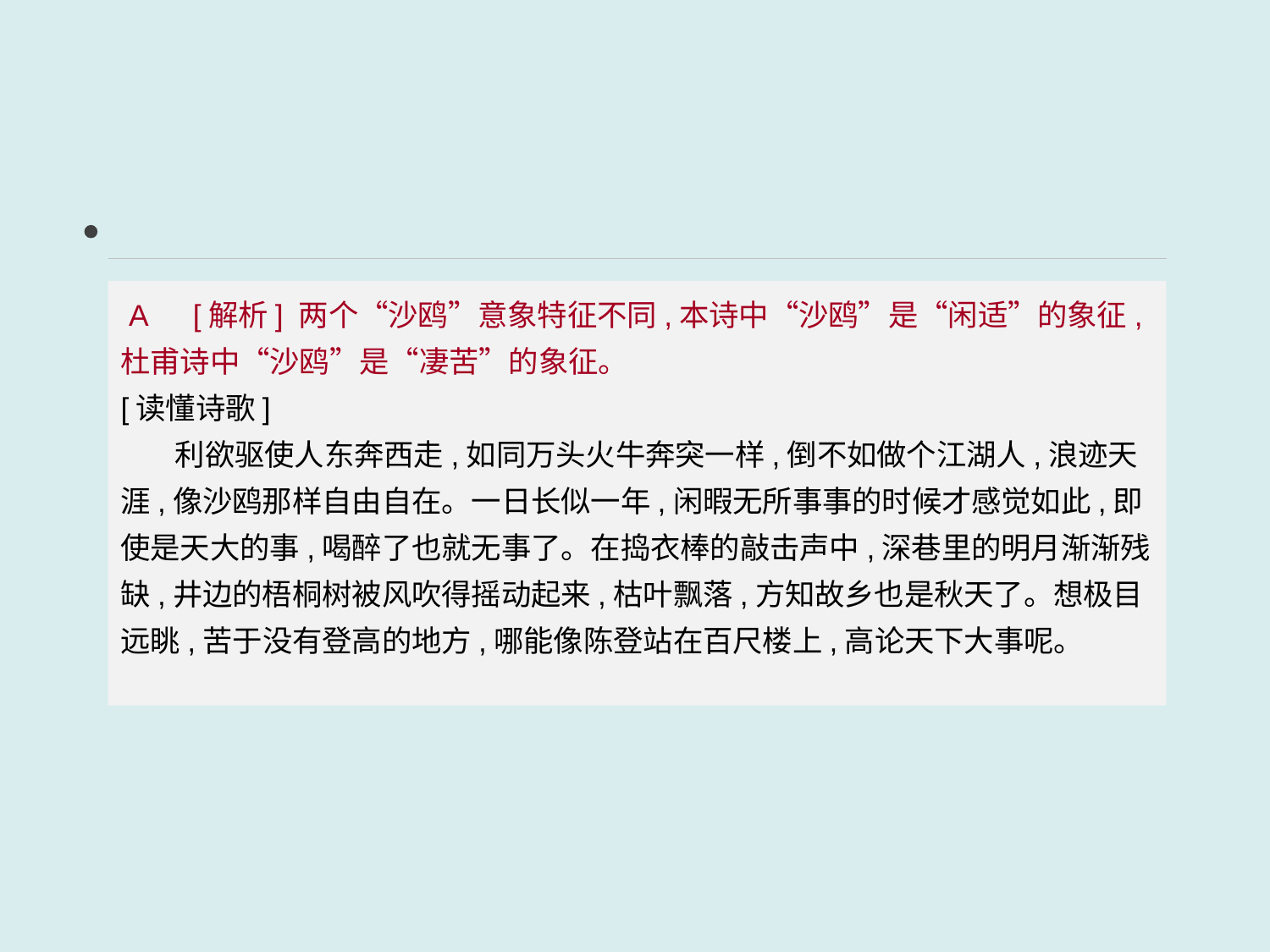

A　[解析] 两个“沙鸥”意象特征不同,本诗中“沙鸥”是“闲适”的象征,杜甫诗中“沙鸥”是“凄苦”的象征。
[读懂诗歌]
       利欲驱使人东奔西走,如同万头火牛奔突一样,倒不如做个江湖人,浪迹天涯,像沙鸥那样自由自在。一日长似一年,闲暇无所事事的时候才感觉如此,即使是天大的事,喝醉了也就无事了。在捣衣棒的敲击声中,深巷里的明月渐渐残缺,井边的梧桐树被风吹得摇动起来,枯叶飘落,方知故乡也是秋天了。想极目远眺,苦于没有登高的地方,哪能像陈登站在百尺楼上,高论天下大事呢。